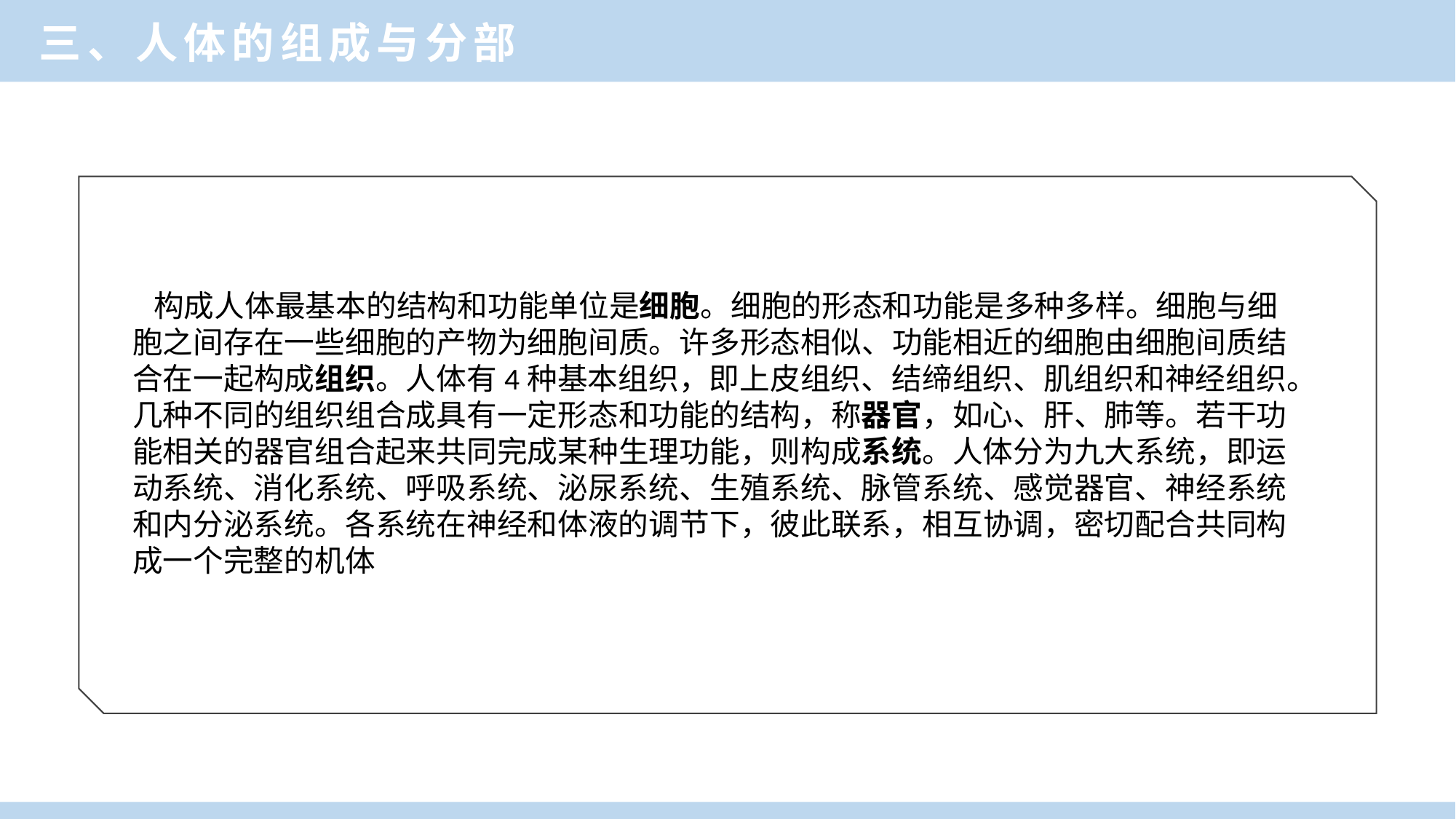

三、人体的组成与分部

  构成人体最基本的结构和功能单位是细胞。细胞的形态和功能是多种多样。细胞与细胞之间存在一些细胞的产物为细胞间质。许多形态相似、功能相近的细胞由细胞间质结合在一起构成组织。人体有4种基本组织，即上皮组织、结缔组织、肌组织和神经组织。几种不同的组织组合成具有一定形态和功能的结构，称器官，如心、肝、肺等。若干功能相关的器官组合起来共同完成某种生理功能，则构成系统。人体分为九大系统，即运动系统、消化系统、呼吸系统、泌尿系统、生殖系统、脉管系统、感觉器官、神经系统和内分泌系统。各系统在神经和体液的调节下，彼此联系，相互协调，密切配合共同构成一个完整的机体